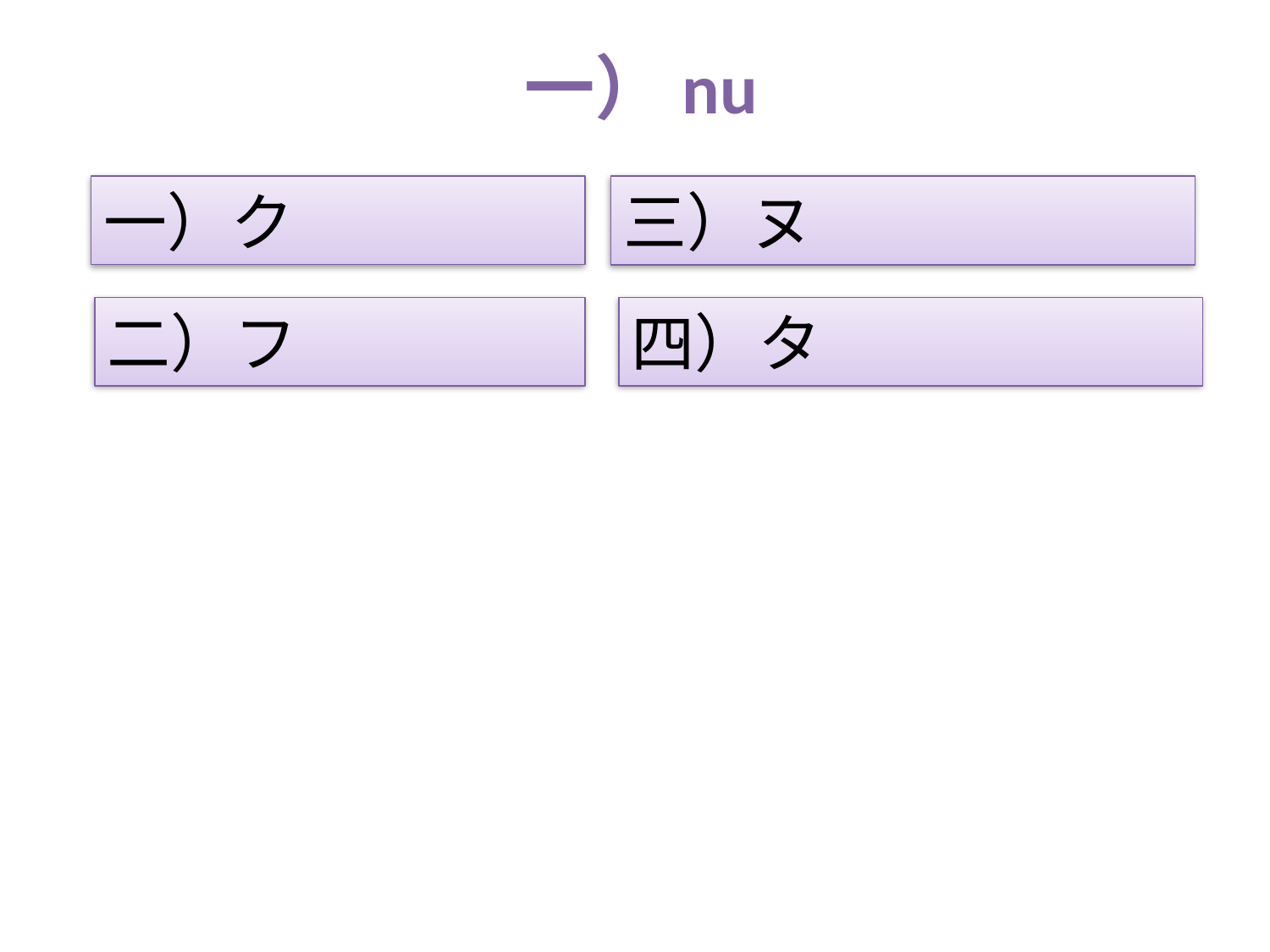

# 一）nu
一）ク
三）ヌ
二）フ
四）タ
さむらい